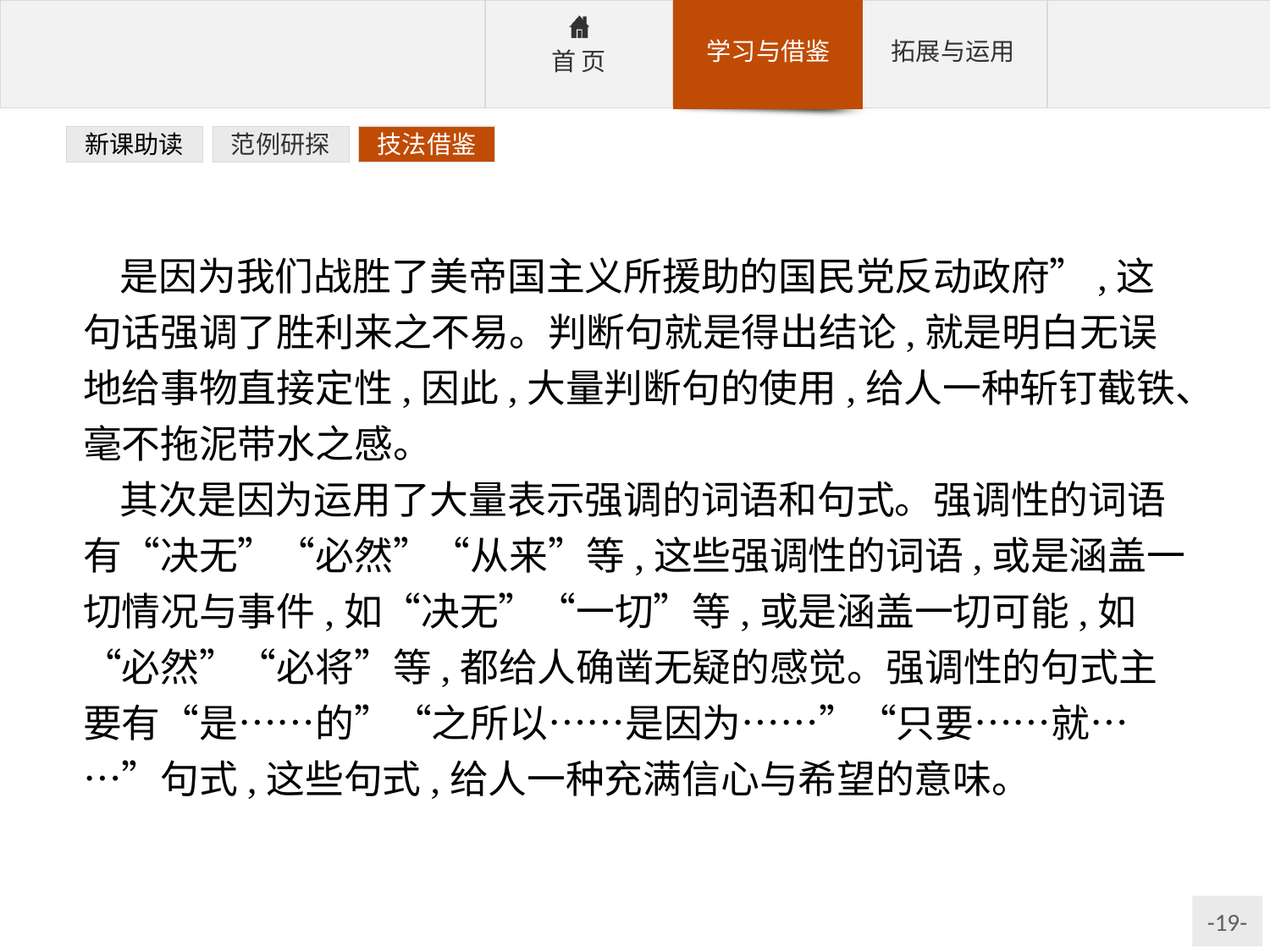

新课助读
范例研探
技法借鉴
是因为我们战胜了美帝国主义所援助的国民党反动政府”,这句话强调了胜利来之不易。判断句就是得出结论,就是明白无误地给事物直接定性,因此,大量判断句的使用,给人一种斩钉截铁、毫不拖泥带水之感。
其次是因为运用了大量表示强调的词语和句式。强调性的词语有“决无”“必然”“从来”等,这些强调性的词语,或是涵盖一切情况与事件,如“决无”“一切”等,或是涵盖一切可能,如“必然”“必将”等,都给人确凿无疑的感觉。强调性的句式主要有“是……的”“之所以……是因为……”“只要……就……”句式,这些句式,给人一种充满信心与希望的意味。